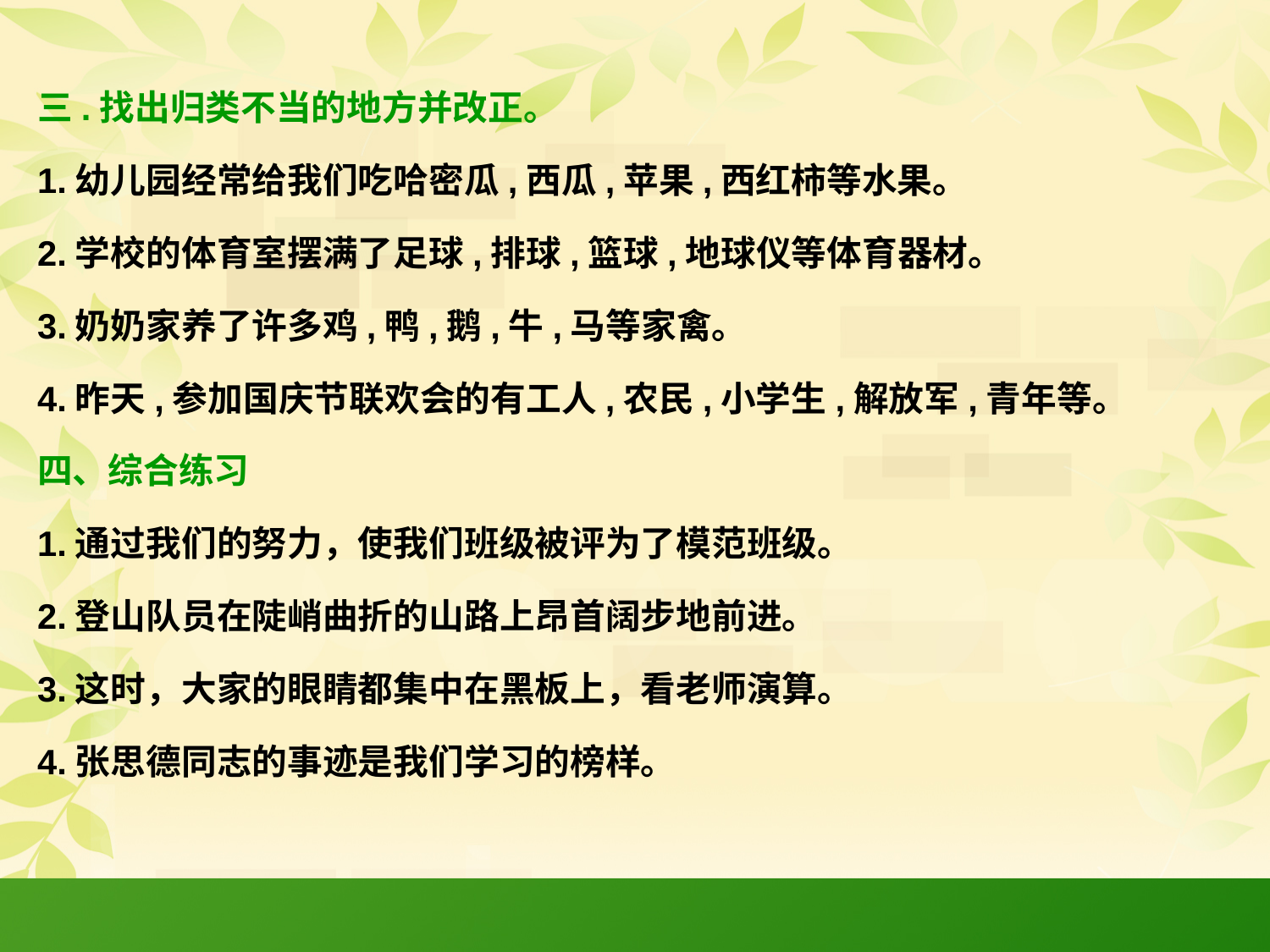

三.找出归类不当的地方并改正。
1.幼儿园经常给我们吃哈密瓜,西瓜,苹果,西红柿等水果。
2.学校的体育室摆满了足球,排球,篮球,地球仪等体育器材。
3.奶奶家养了许多鸡,鸭,鹅,牛,马等家禽。
4.昨天,参加国庆节联欢会的有工人,农民,小学生,解放军,青年等。
四、综合练习
1.通过我们的努力，使我们班级被评为了模范班级。
2.登山队员在陡峭曲折的山路上昂首阔步地前进。
3.这时，大家的眼睛都集中在黑板上，看老师演算。
4.张思德同志的事迹是我们学习的榜样。